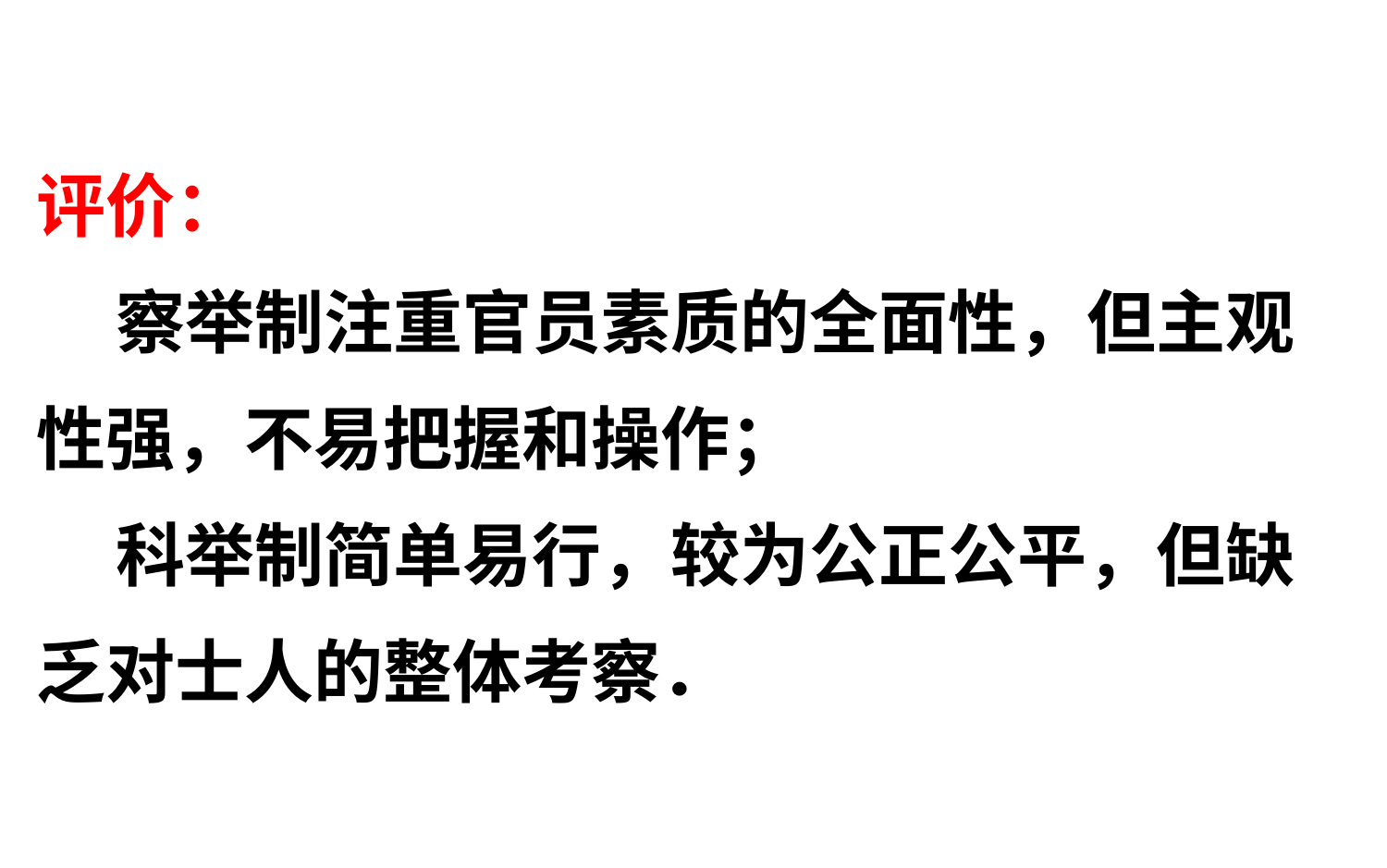

评价：
    察举制注重官员素质的全面性，但主观性强，不易把握和操作；
    科举制简单易行，较为公正公平，但缺乏对士人的整体考察．